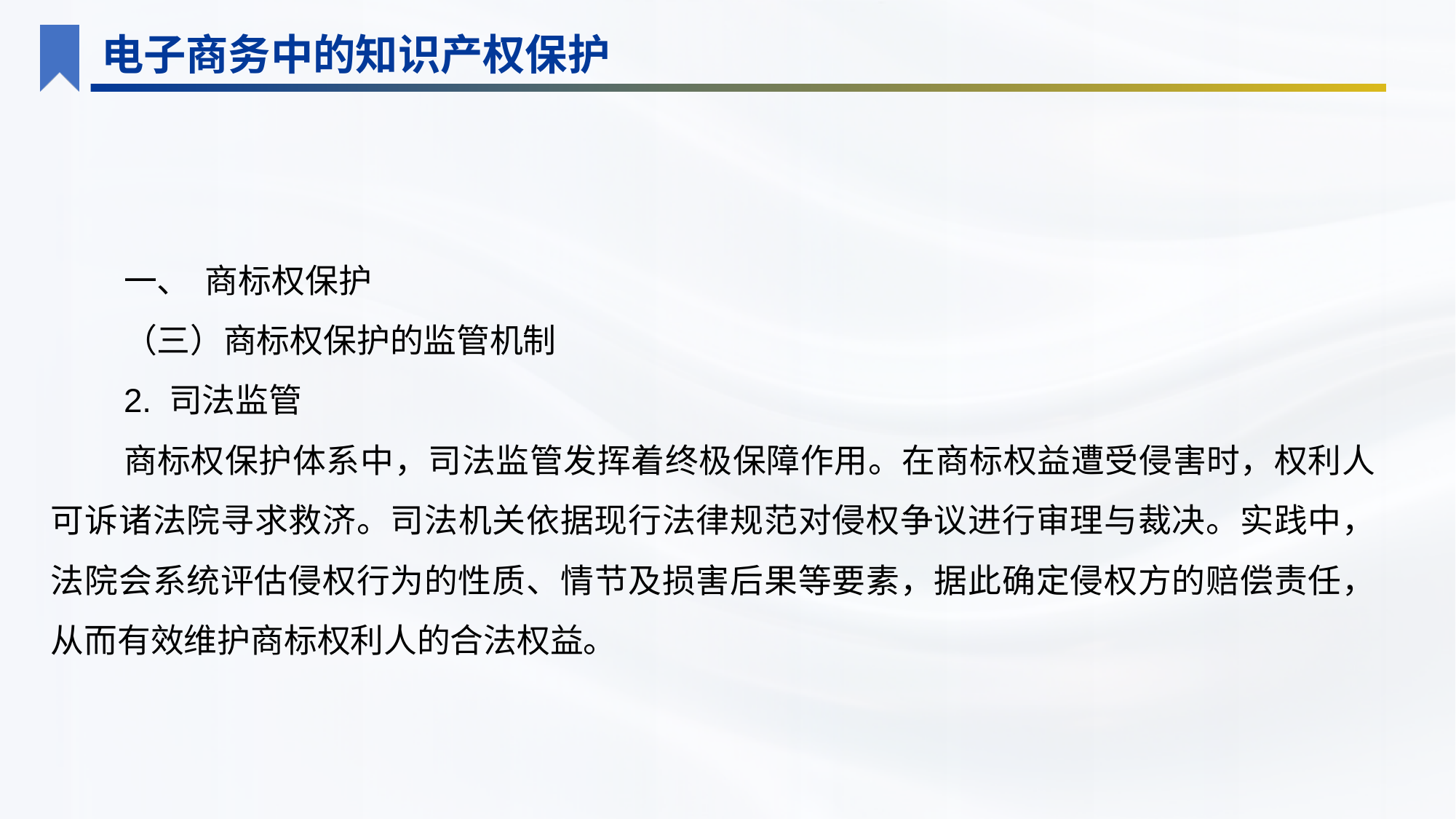

电子商务中的知识产权保护
一、  商标权保护
（三）商标权保护的监管机制
2. 司法监管
商标权保护体系中，司法监管发挥着终极保障作用。在商标权益遭受侵害时，权利人可诉诸法院寻求救济。司法机关依据现行法律规范对侵权争议进行审理与裁决。实践中，法院会系统评估侵权行为的性质、情节及损害后果等要素，据此确定侵权方的赔偿责任，从而有效维护商标权利人的合法权益。